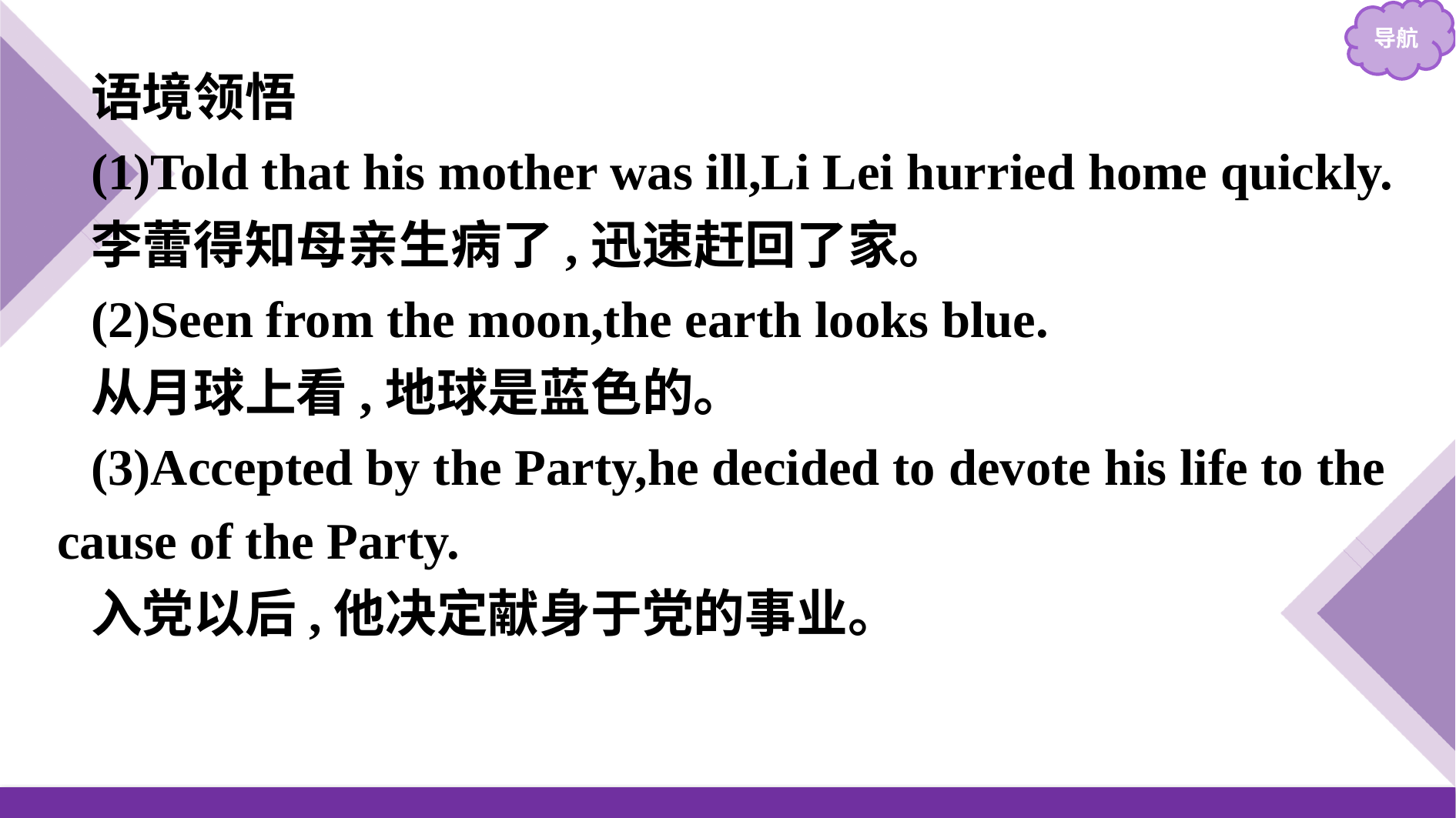

语境领悟
(1)Told that his mother was ill,Li Lei hurried home quickly.
李蕾得知母亲生病了,迅速赶回了家。
(2)Seen from the moon,the earth looks blue.
从月球上看,地球是蓝色的。
(3)Accepted by the Party,he decided to devote his life to the cause of the Party.
入党以后,他决定献身于党的事业。